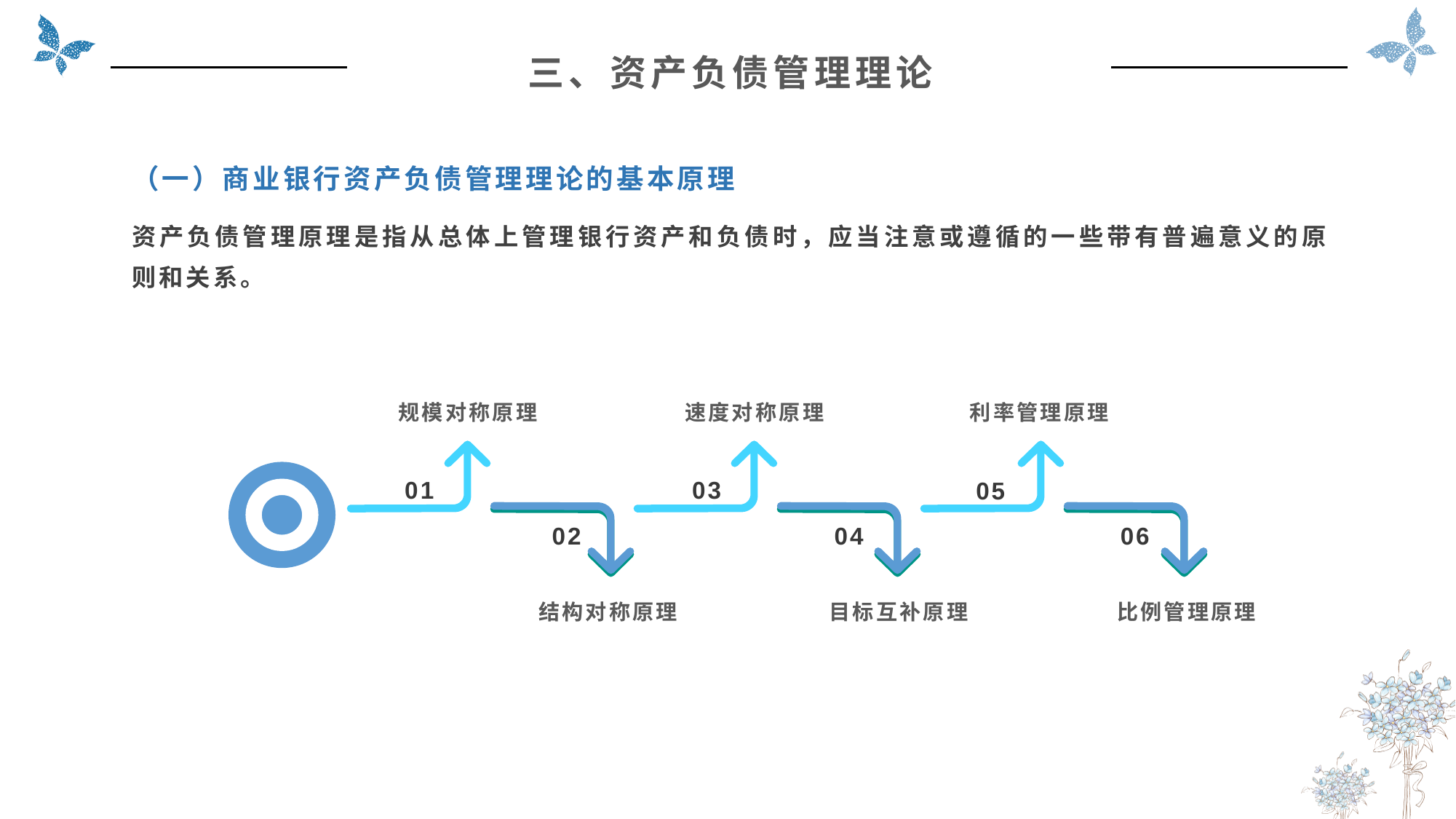

三、资产负债管理理论
（一）商业银行资产负债管理理论的基本原理
资产负债管理原理是指从总体上管理银行资产和负债时，应当注意或遵循的一些带有普遍意义的原则和关系。
规模对称原理
速度对称原理
利率管理原理

01
03
05

02
04
06
结构对称原理
目标互补原理
比例管理原理